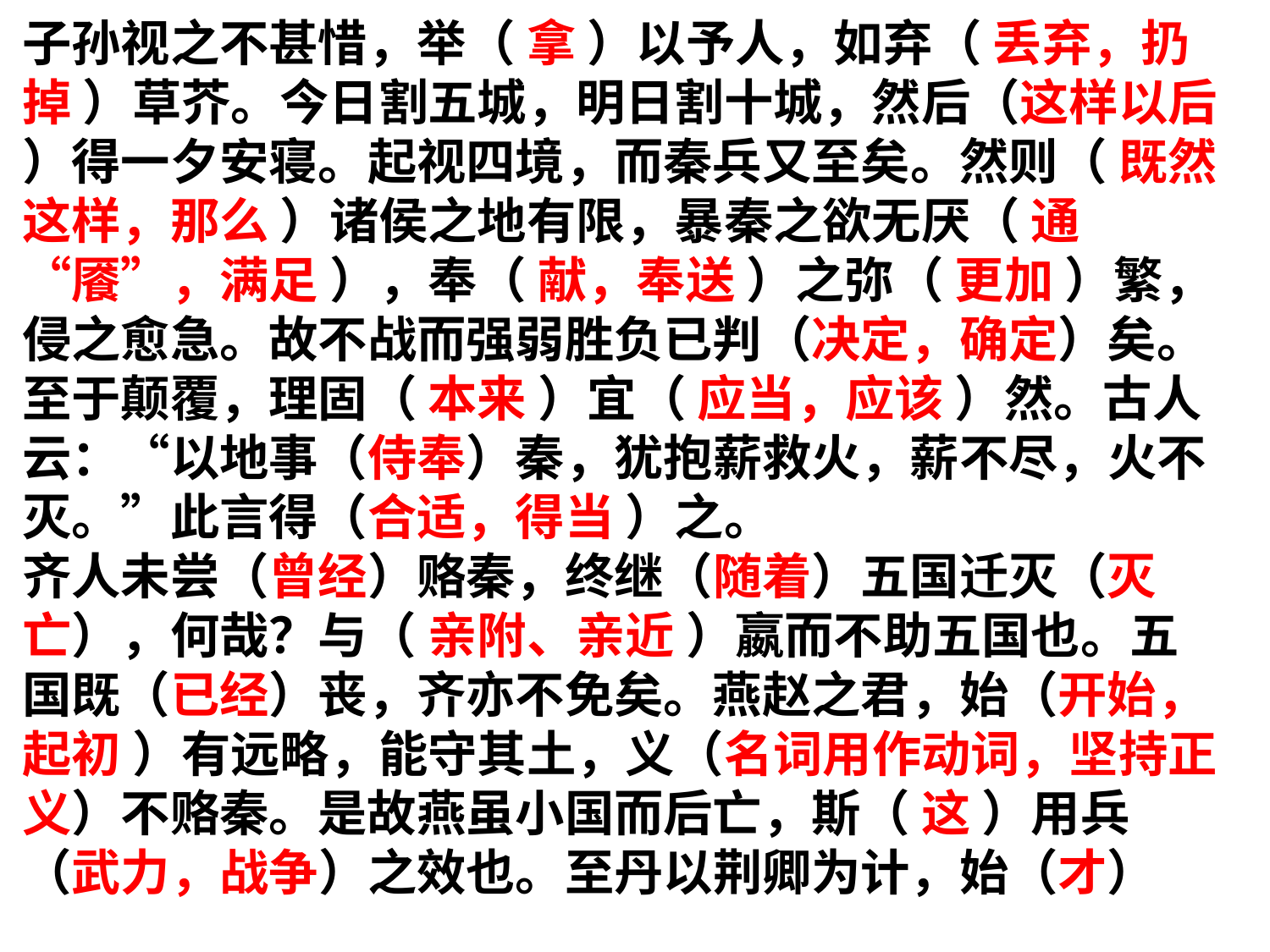

子孙视之不甚惜，举（ 拿 ）以予人，如弃（ 丢弃，扔掉 ）草芥。今日割五城，明日割十城，然后（这样以后 ）得一夕安寝。起视四境，而秦兵又至矣。然则（ 既然这样，那么 ）诸侯之地有限，暴秦之欲无厌（ 通“餍”，满足 ），奉（ 献，奉送 ）之弥（ 更加 ）繁，侵之愈急。故不战而强弱胜负已判（决定，确定）矣。至于颠覆，理固（ 本来 ）宜（ 应当，应该 ）然。古人云：“以地事（侍奉）秦，犹抱薪救火，薪不尽，火不灭。”此言得（合适，得当 ）之。
齐人未尝（曾经）赂秦，终继（随着）五国迁灭（灭亡），何哉？与（ 亲附、亲近 ）嬴而不助五国也。五国既（已经）丧，齐亦不免矣。燕赵之君，始（开始，起初 ）有远略，能守其土，义（名词用作动词，坚持正义）不赂秦。是故燕虽小国而后亡，斯（ 这 ）用兵（武力，战争）之效也。至丹以荆卿为计，始（才）